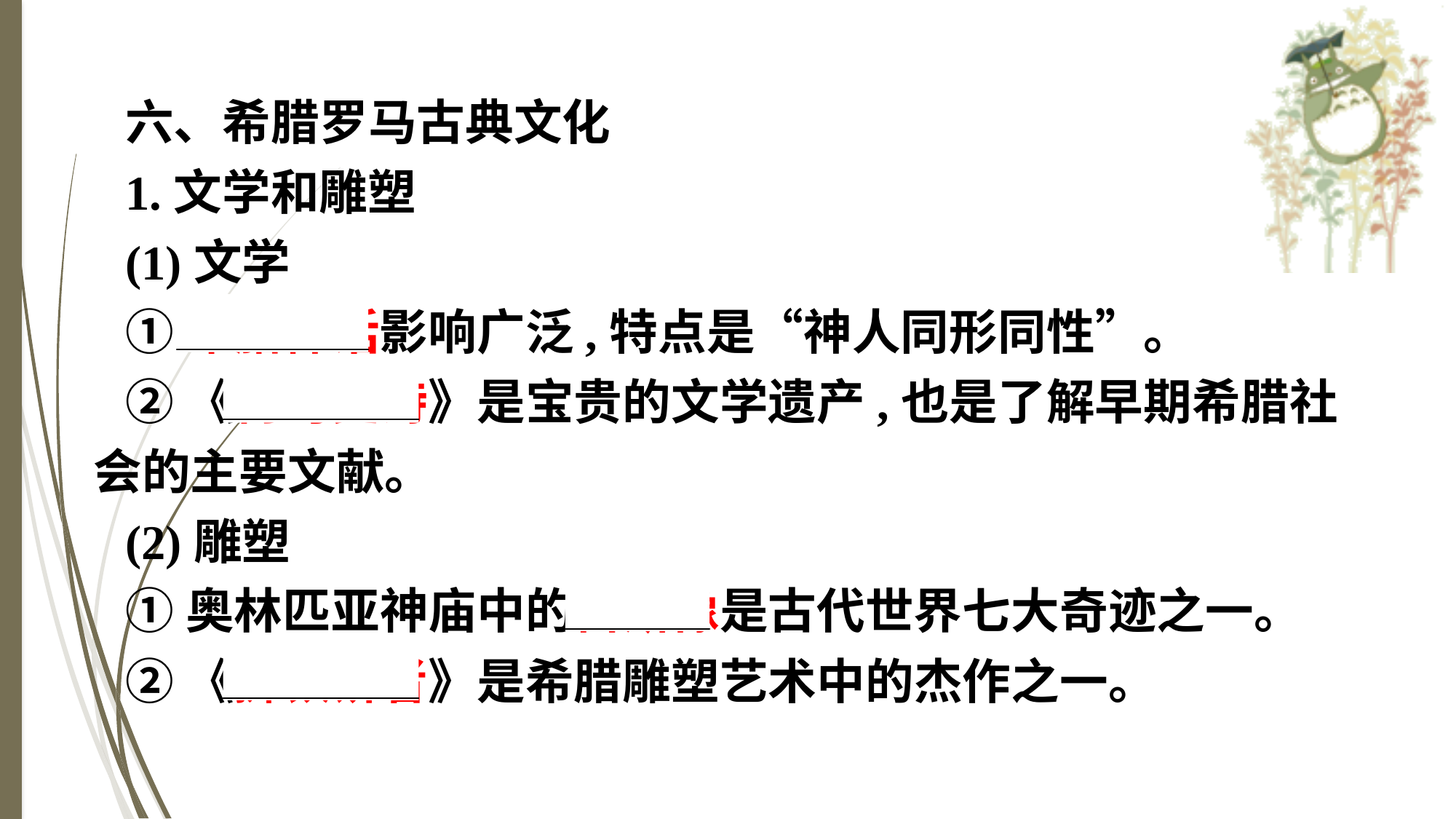

六、希腊罗马古典文化
1.文学和雕塑
(1)文学
①希腊神话影响广泛,特点是“神人同形同性”。
②《荷马史诗》是宝贵的文学遗产,也是了解早期希腊社会的主要文献。
(2)雕塑
①奥林匹亚神庙中的宙斯像是古代世界七大奇迹之一。
②《掷铁饼者》是希腊雕塑艺术中的杰作之一。